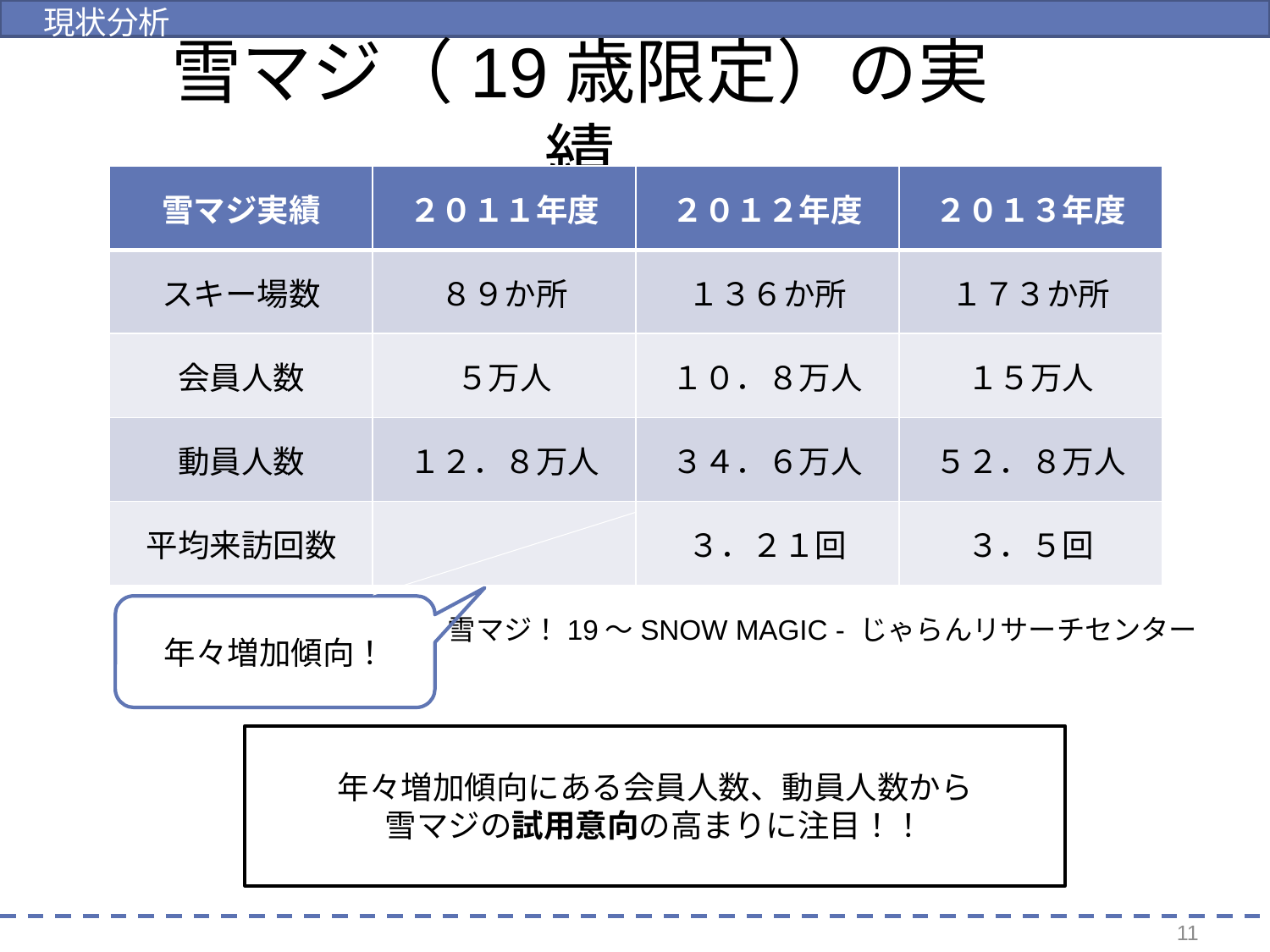

現状分析
# 雪マジ（19歳限定）の実績
| 雪マジ実績 | ２０１１年度 | ２０１２年度 | ２０１３年度 |
| --- | --- | --- | --- |
| スキー場数 | ８９か所 | １３６か所 | １７３か所 |
| 会員人数 | ５万人 | １０．８万人 | １５万人 |
| 動員人数 | １２．８万人 | ３４．６万人 | ５２．８万人 |
| 平均来訪回数 |  | ３．２１回 | ３．５回 |
年々増加傾向！
雪マジ！19～SNOW MAGIC - じゃらんリサーチセンター
年々増加傾向にある会員人数、動員人数から
雪マジの試用意向の高まりに注目！！